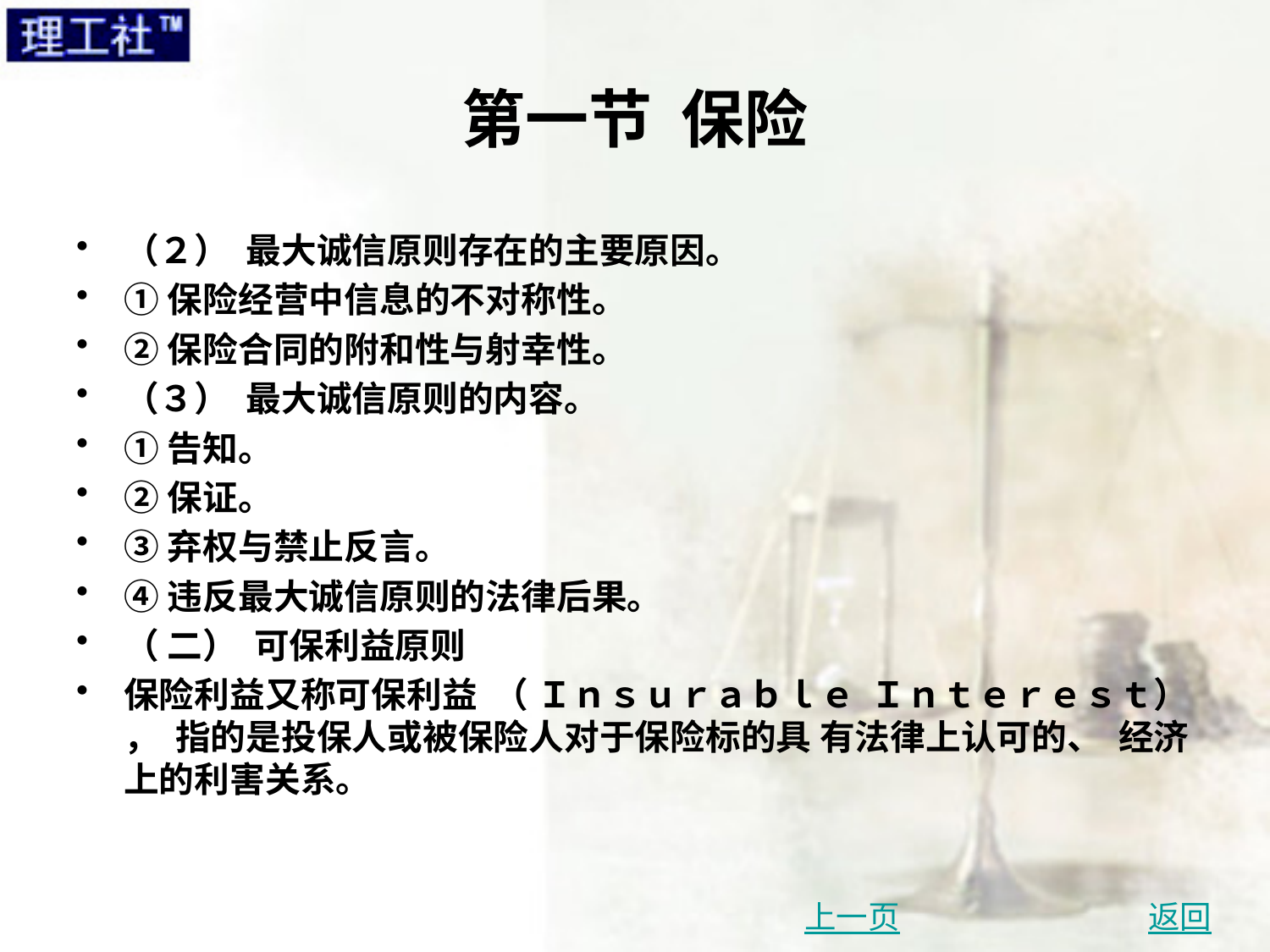

# 第一节  保险
（２）  最大诚信原则存在的主要原因。
①保险经营中信息的不对称性。
②保险合同的附和性与射幸性。
（３）  最大诚信原则的内容。
①告知。
②保证。
③弃权与禁止反言。
④违反最大诚信原则的法律后果。
（ 二）  可保利益原则
保险利益又称可保利益  （ Ｉｎｓｕｒａｂｌｅ  Ｉｎｔｅｒｅｓｔ） ，  指的是投保人或被保险人对于保险标的具 有法律上认可的、  经济上的利害关系。
上一页
返回